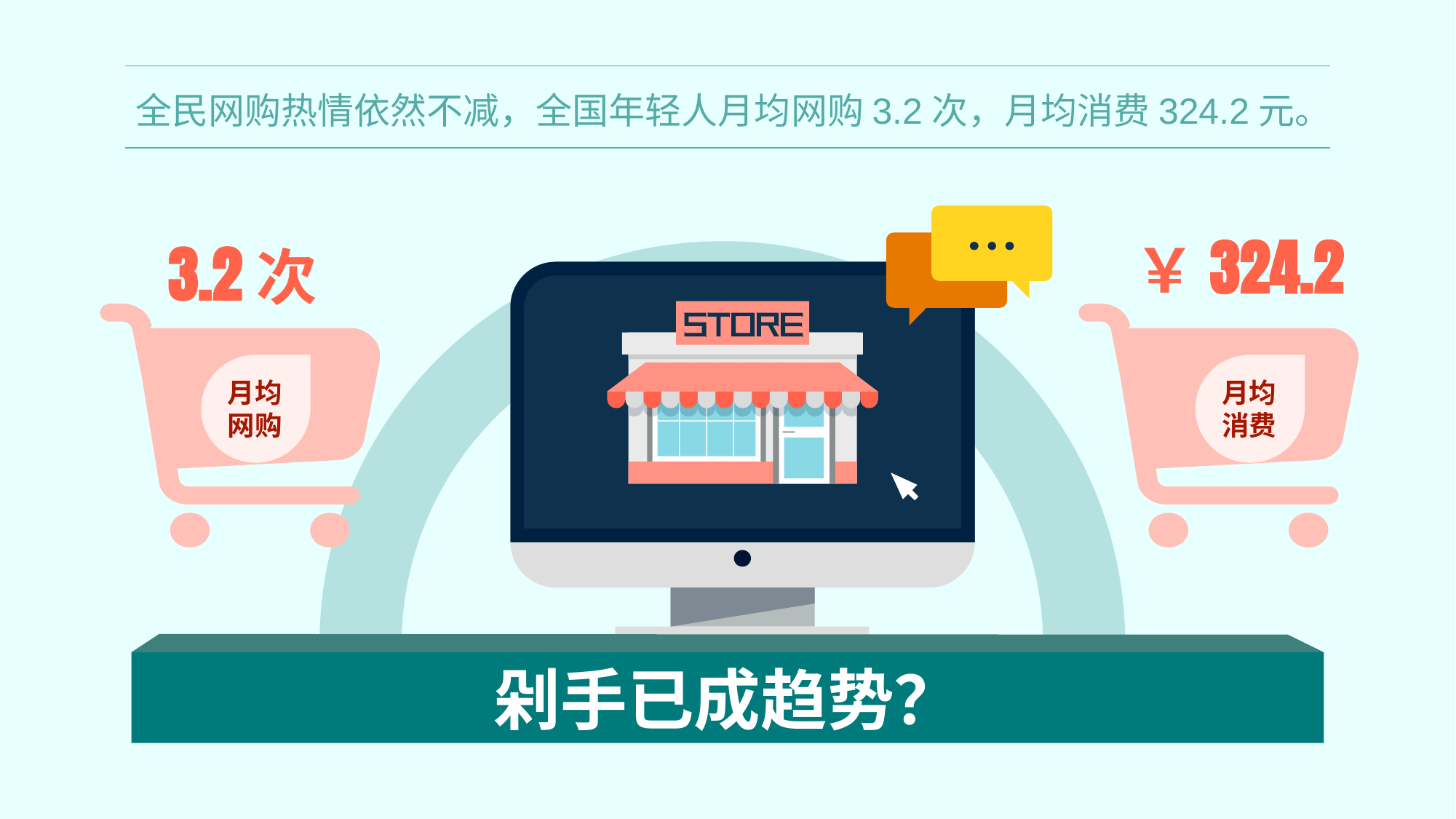

全民网购热情依然不减，全国年轻人月均网购3.2次，月均消费324.2元。

￥324.2
3.2次

月均网购
月均消费

剁手已成趋势？